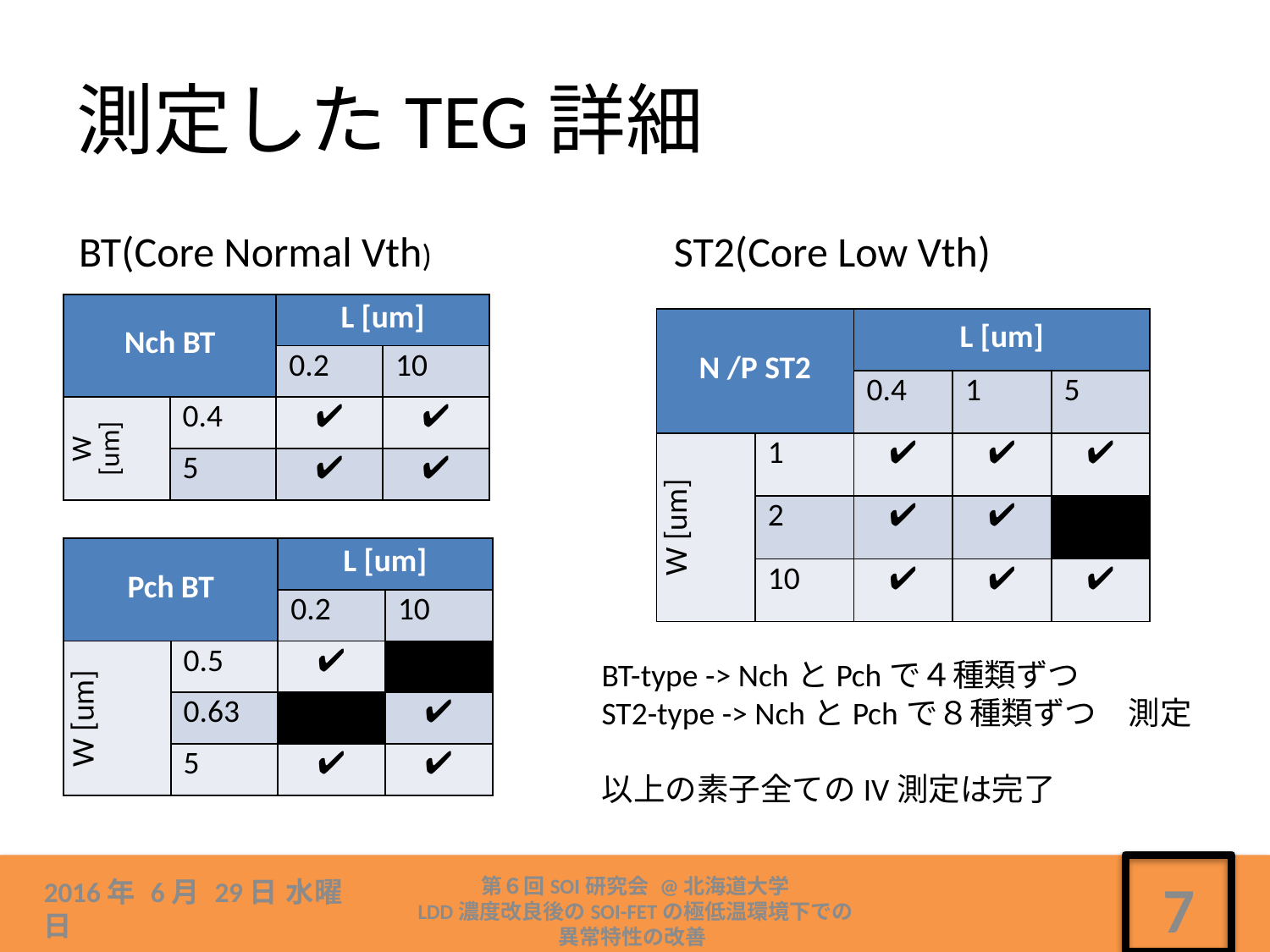

# 測定したTEG詳細
BT(Core Normal Vth)
ST2(Core Low Vth)
| Nch BT |  | L [um] |  |
| --- | --- | --- | --- |
|  |  | 0.2 | 10 |
| W [um] | 0.4 | ✔︎ | ✔︎ |
|  | 5 | ✔︎ | ✔︎ |
| N /P ST2 |  | L [um] |  |  |
| --- | --- | --- | --- | --- |
|  |  | 0.4 | 1 | 5 |
| W [um] | 1 | ✔︎ | ✔︎ | ✔︎ |
|  | 2 | ✔︎ | ✔︎ |  |
|  | 10 | ✔︎ | ✔︎ | ✔︎ |
| Pch BT |  | L [um] |  |
| --- | --- | --- | --- |
|  |  | 0.2 | 10 |
| W [um] | 0.5 | ✔︎ |  |
|  | 0.63 |  | ✔︎ |
|  | 5 | ✔︎ | ✔︎ |
BT-type -> NchとPchで４種類ずつ
ST2-type -> NchとPchで８種類ずつ　測定

以上の素子全てのIV測定は完了
第６回SOI研究会 @北海道大学
LDD濃度改良後のSOI-FETの極低温環境下での
異常特性の改善
2016年 6月 29日 水曜日
7